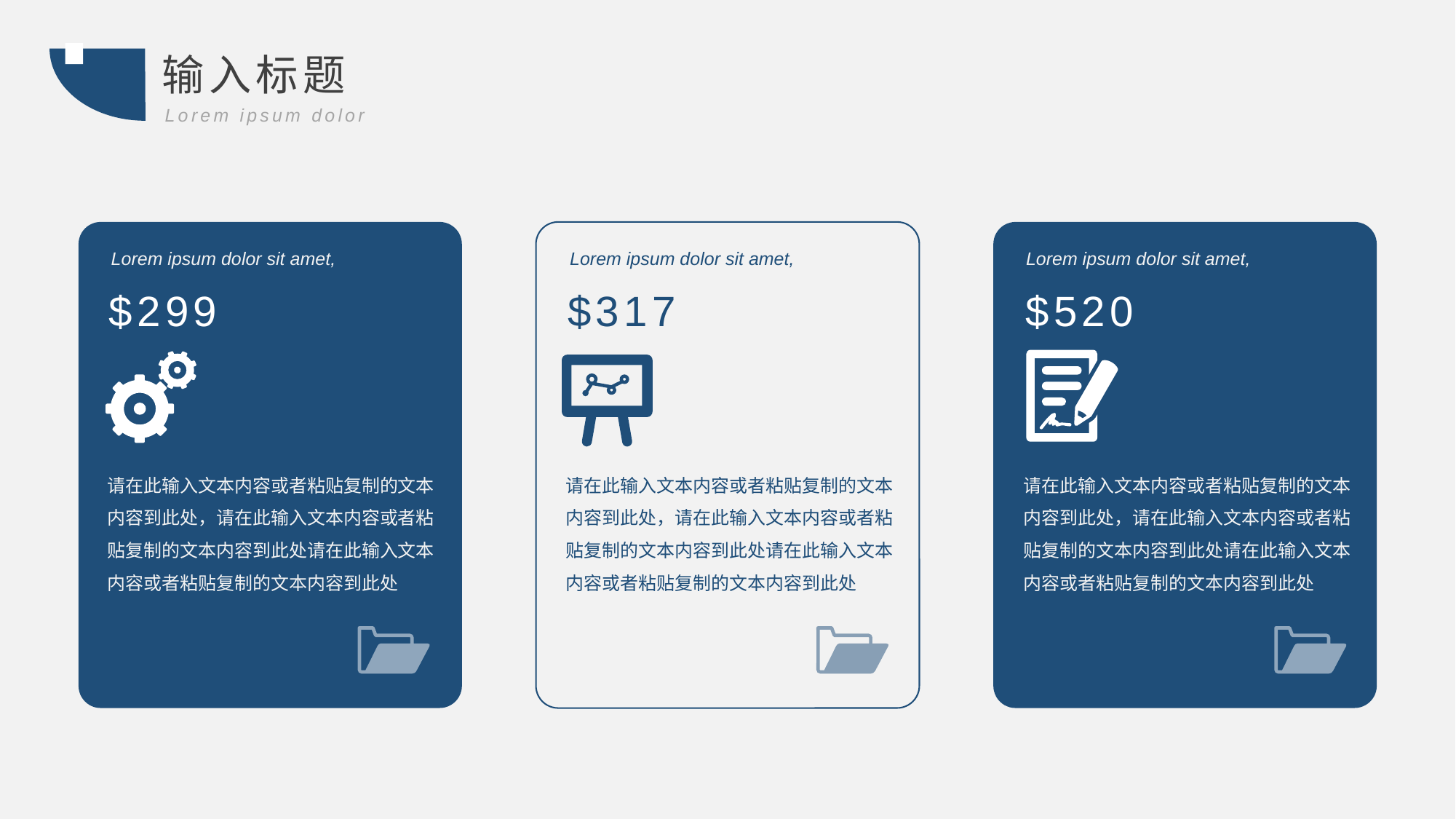

输入标题
Lorem ipsum dolor

Lorem ipsum dolor sit amet,
$299

请在此输入文本内容或者粘贴复制的文本内容到此处，请在此输入文本内容或者粘贴复制的文本内容到此处请在此输入文本内容或者粘贴复制的文本内容到此处

Lorem ipsum dolor sit amet,
$317

请在此输入文本内容或者粘贴复制的文本内容到此处，请在此输入文本内容或者粘贴复制的文本内容到此处请在此输入文本内容或者粘贴复制的文本内容到此处

Lorem ipsum dolor sit amet,
$520

请在此输入文本内容或者粘贴复制的文本内容到此处，请在此输入文本内容或者粘贴复制的文本内容到此处请在此输入文本内容或者粘贴复制的文本内容到此处